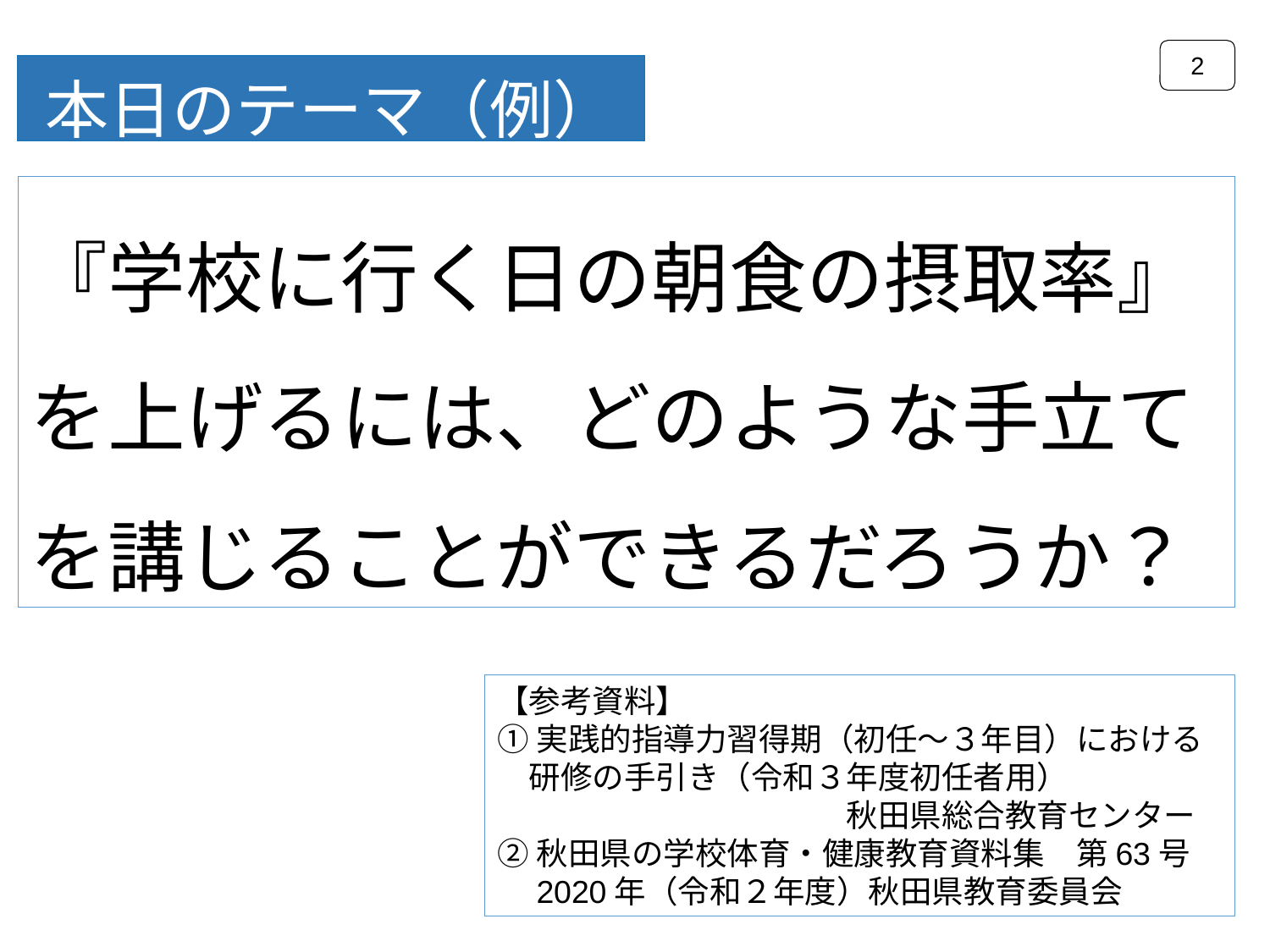

2
本日のテーマ（例）
『学校に行く日の朝食の摂取率』を上げるには、どのような手立てを講じることができるだろうか？
【参考資料】
①実践的指導力習得期（初任～３年目）における
　研修の手引き（令和３年度初任者用）
　　　　　　　　　　　秋田県総合教育センター
②秋田県の学校体育・健康教育資料集　第63号
　2020年（令和２年度）秋田県教育委員会